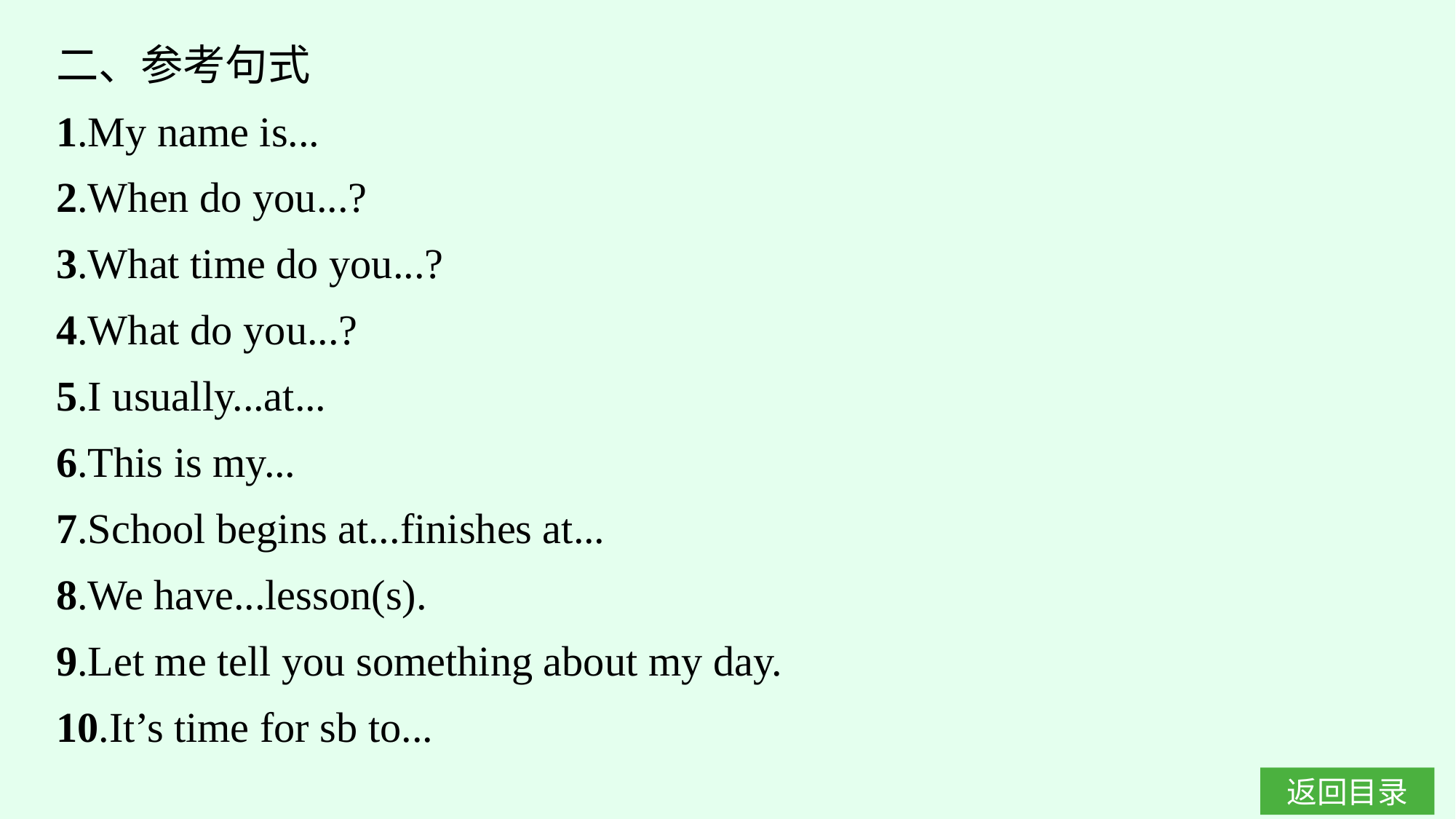

二、参考句式
1.My name is...
2.When do you...?
3.What time do you...?
4.What do you...?
5.I usually...at...
6.This is my...
7.School begins at...finishes at...
8.We have...lesson(s).
9.Let me tell you something about my day.
10.It’s time for sb to...